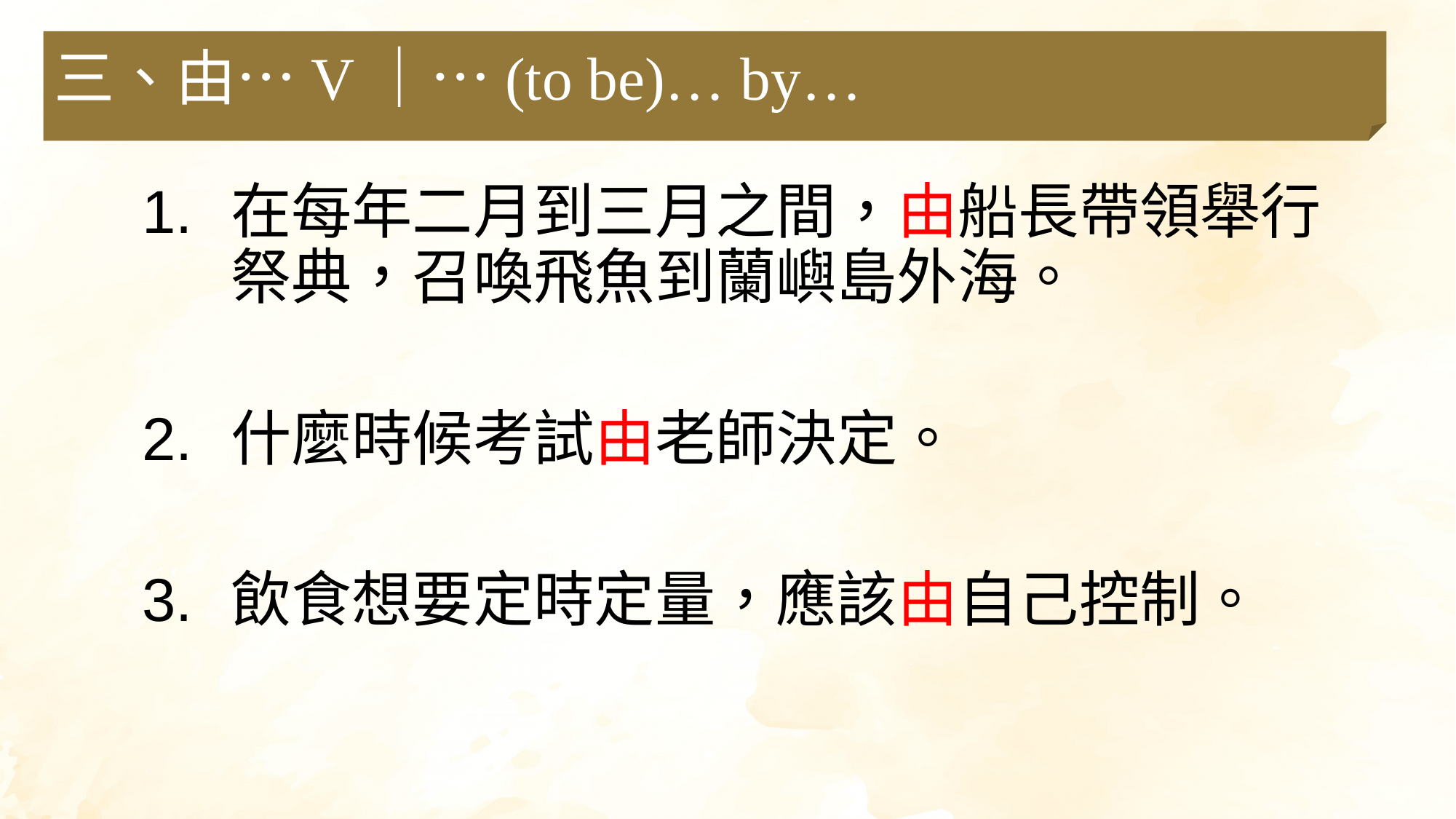

三、由…V｜…(to be)… by…
在每年二月到三月之間，由船長帶領舉行祭典，召喚飛魚到蘭嶼島外海。

什麼時候考試由老師決定。

飲食想要定時定量，應該由自己控制。